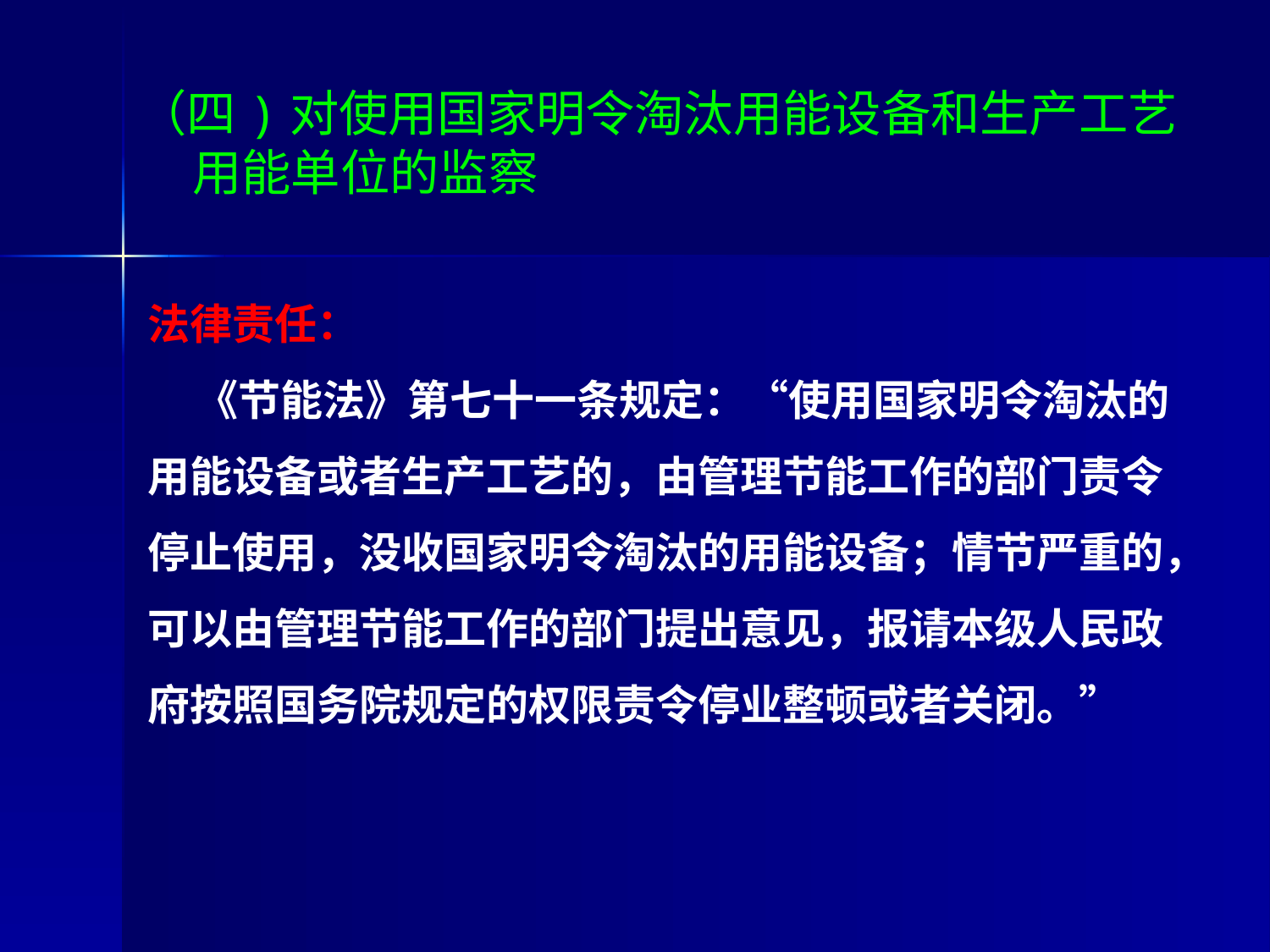

# （四)对使用国家明令淘汰用能设备和生产工艺 用能单位的监察
法律责任：
    《节能法》第七十一条规定：“使用国家明令淘汰的用能设备或者生产工艺的，由管理节能工作的部门责令停止使用，没收国家明令淘汰的用能设备；情节严重的，可以由管理节能工作的部门提出意见，报请本级人民政府按照国务院规定的权限责令停业整顿或者关闭。”